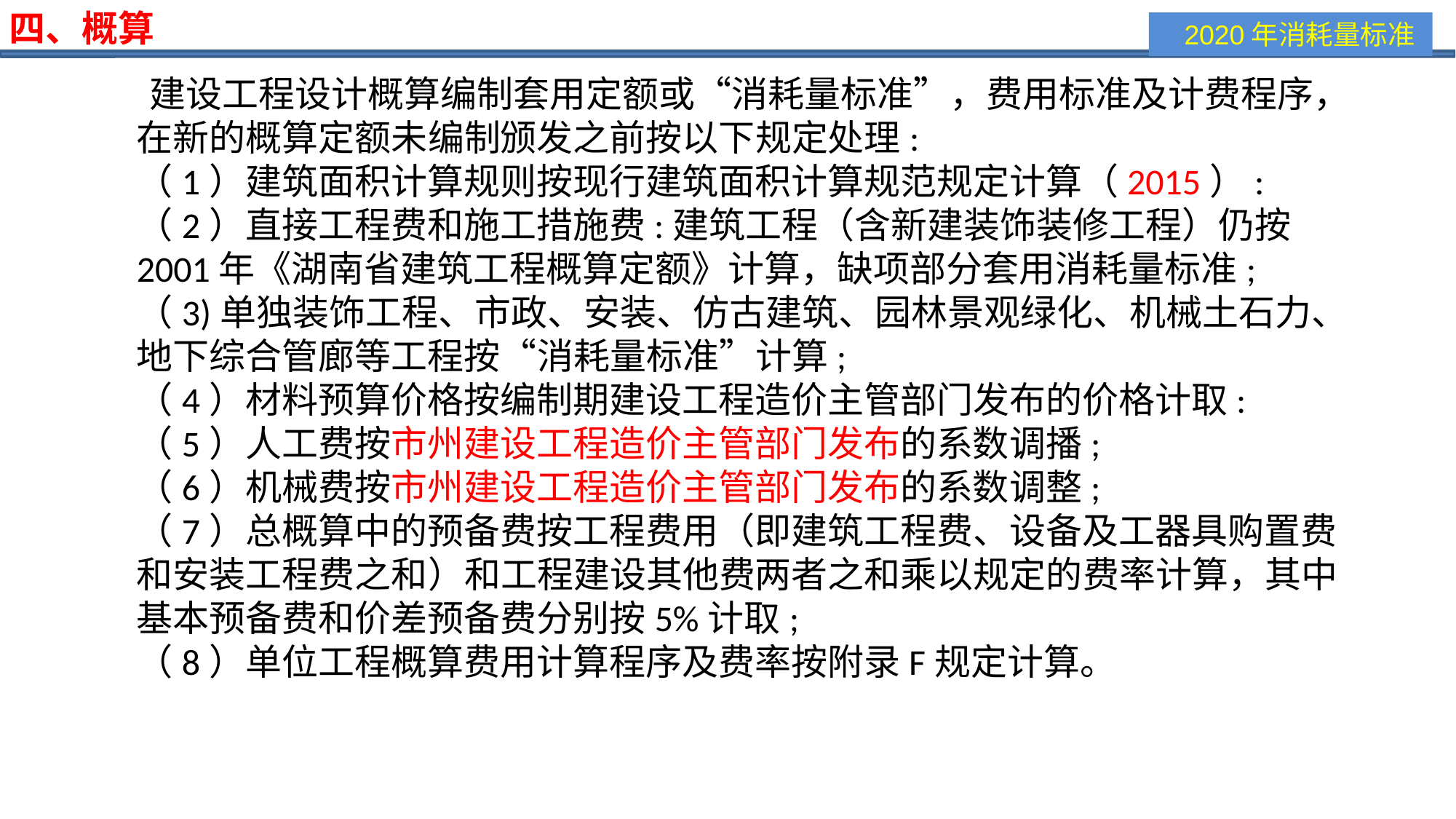

四、概算
 建设工程设计概算编制套用定额或“消耗量标准”，费用标准及计费程序，在新的概算定额未编制颁发之前按以下规定处理:
（1）建筑面积计算规则按现行建筑面积计算规范规定计算（2015）:
（2）直接工程费和施工措施费:建筑工程（含新建装饰装修工程）仍按2001年《湖南省建筑工程概算定额》计算，缺项部分套用消耗量标准;
（3)单独装饰工程、市政、安装、仿古建筑、园林景观绿化、机械土石力、地下综合管廊等工程按“消耗量标准”计算;
（4）材料预算价格按编制期建设工程造价主管部门发布的价格计取:
（5）人工费按市州建设工程造价主管部门发布的系数调播;
（6）机械费按市州建设工程造价主管部门发布的系数调整;
（7）总概算中的预备费按工程费用（即建筑工程费、设备及工器具购置费和安装工程费之和）和工程建设其他费两者之和乘以规定的费率计算，其中基本预备费和价差预备费分别按5%计取;
（8）单位工程概算费用计算程序及费率按附录F规定计算。